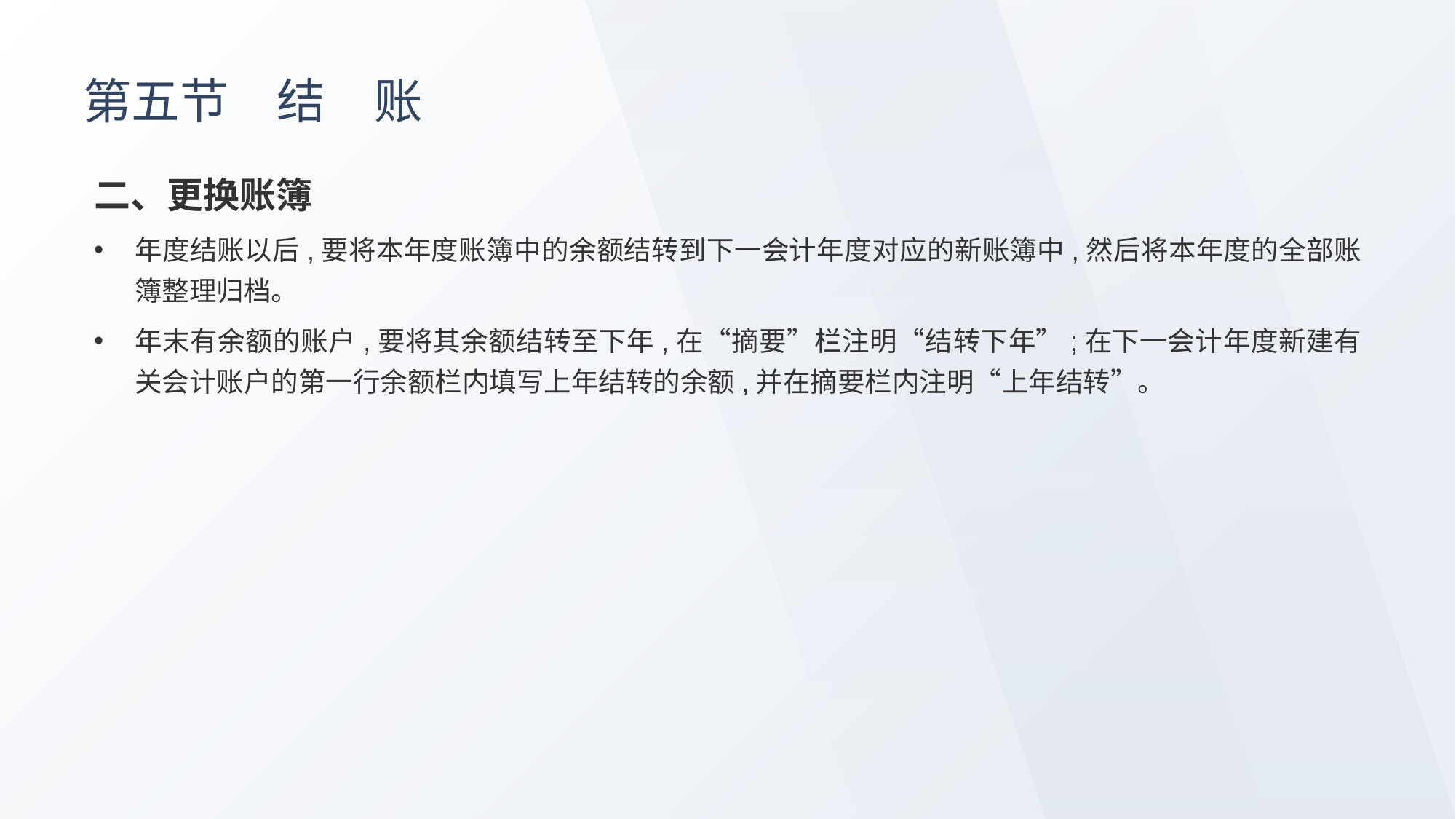

# 第五节　结　账
二、更换账簿
年度结账以后,要将本年度账簿中的余额结转到下一会计年度对应的新账簿中,然后将本年度的全部账簿整理归档。
年末有余额的账户,要将其余额结转至下年,在“摘要”栏注明“结转下年”;在下一会计年度新建有关会计账户的第一行余额栏内填写上年结转的余额,并在摘要栏内注明“上年结转”。